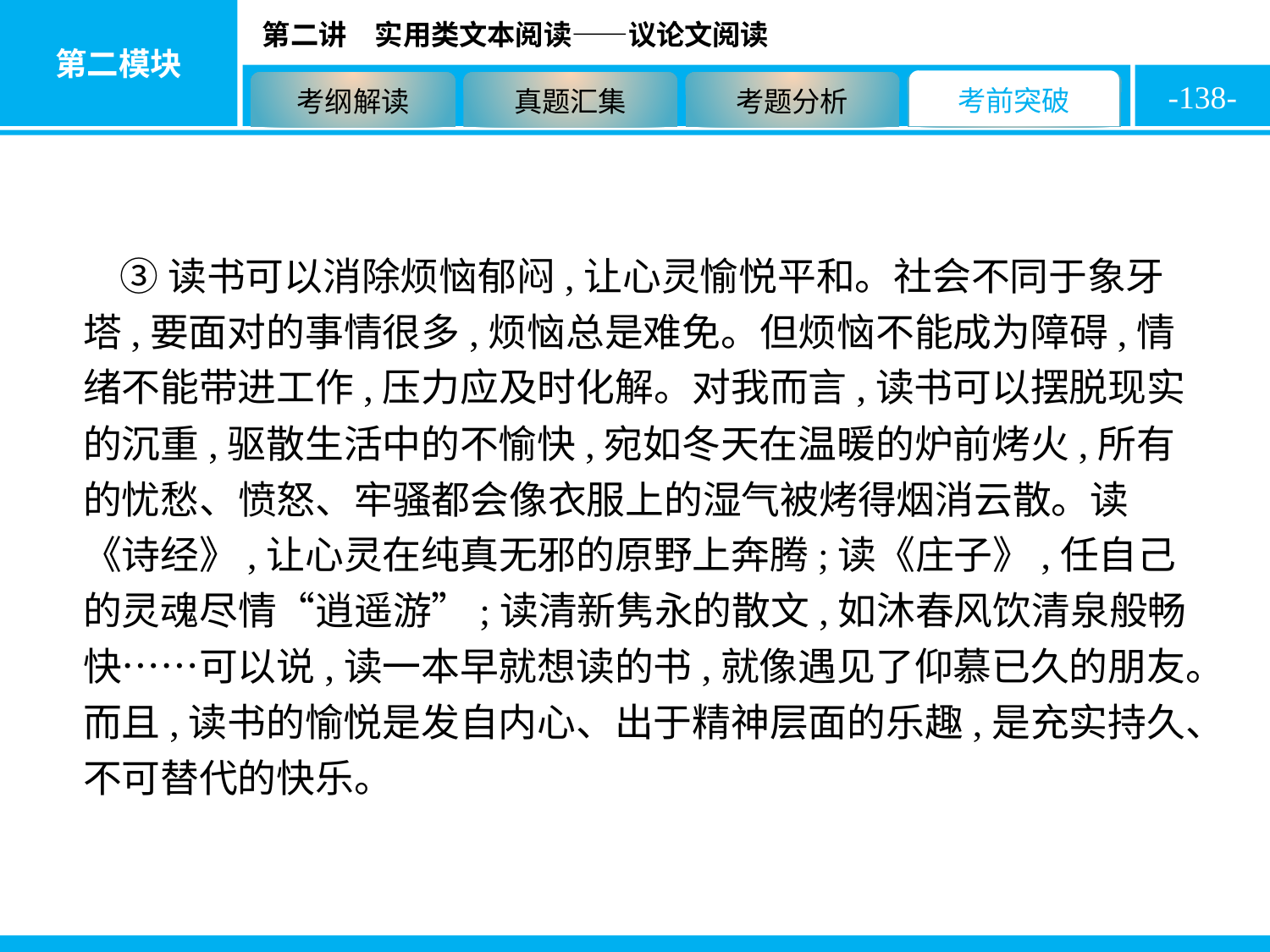

-138-
③读书可以消除烦恼郁闷,让心灵愉悦平和。社会不同于象牙塔,要面对的事情很多,烦恼总是难免。但烦恼不能成为障碍,情绪不能带进工作,压力应及时化解。对我而言,读书可以摆脱现实的沉重,驱散生活中的不愉快,宛如冬天在温暖的炉前烤火,所有的忧愁、愤怒、牢骚都会像衣服上的湿气被烤得烟消云散。读《诗经》,让心灵在纯真无邪的原野上奔腾;读《庄子》,任自己的灵魂尽情“逍遥游”;读清新隽永的散文,如沐春风饮清泉般畅快……可以说,读一本早就想读的书,就像遇见了仰慕已久的朋友。而且,读书的愉悦是发自内心、出于精神层面的乐趣,是充实持久、不可替代的快乐。